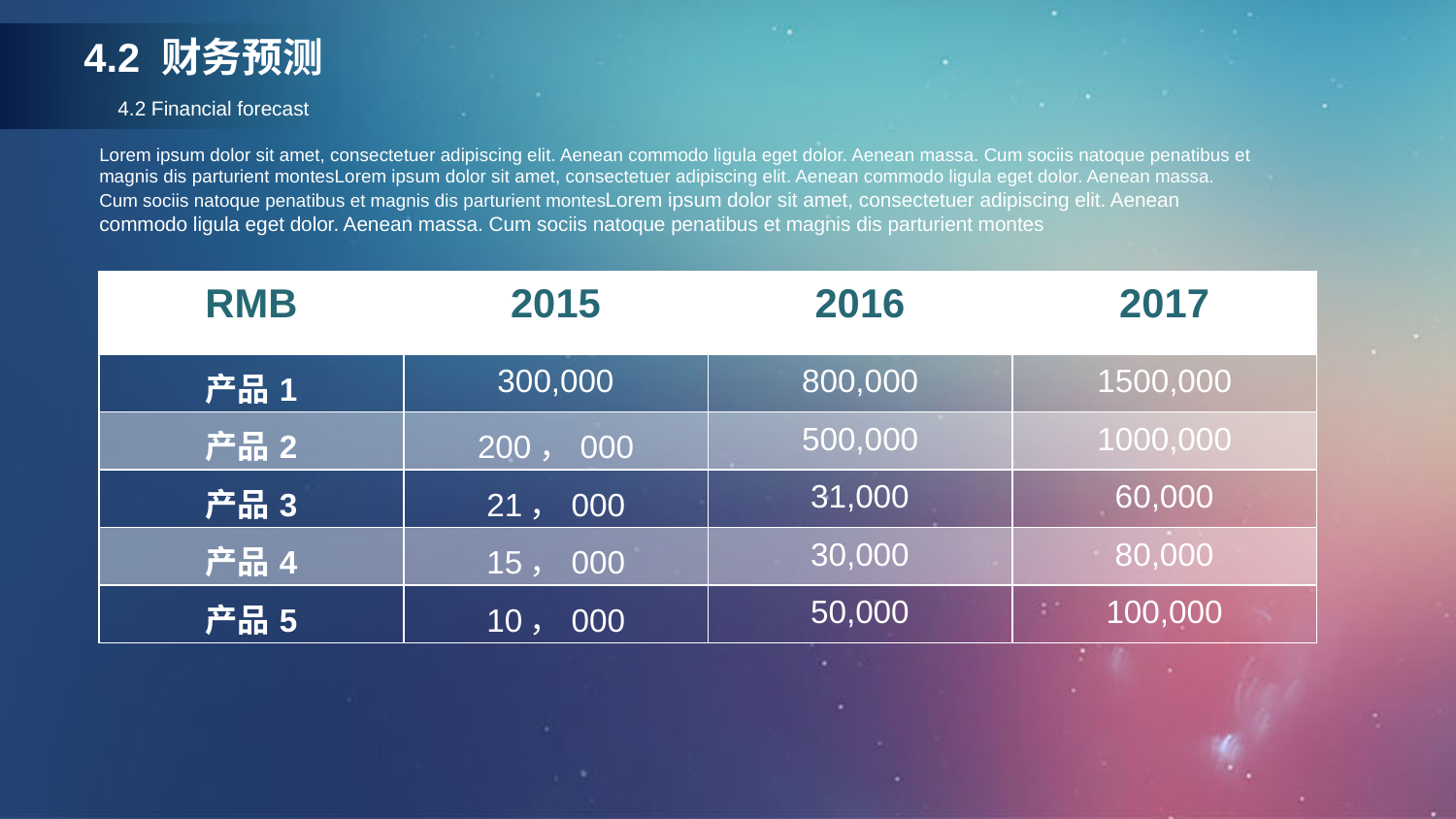

4.2 财务预测
4.2 Financial forecast
Lorem ipsum dolor sit amet, consectetuer adipiscing elit. Aenean commodo ligula eget dolor. Aenean massa. Cum sociis natoque penatibus et magnis dis parturient montesLorem ipsum dolor sit amet, consectetuer adipiscing elit. Aenean commodo ligula eget dolor. Aenean massa. Cum sociis natoque penatibus et magnis dis parturient montesLorem ipsum dolor sit amet, consectetuer adipiscing elit. Aenean commodo ligula eget dolor. Aenean massa. Cum sociis natoque penatibus et magnis dis parturient montes
| RMB | 2015 | 2016 | 2017 |
| --- | --- | --- | --- |
| 产品1 | 300,000 | 800,000 | 1500,000 |
| 产品2 | 200，000 | 500,000 | 1000,000 |
| 产品3 | 21，000 | 31,000 | 60,000 |
| 产品4 | 15，000 | 30,000 | 80,000 |
| 产品5 | 10，000 | 50,000 | 100,000 |